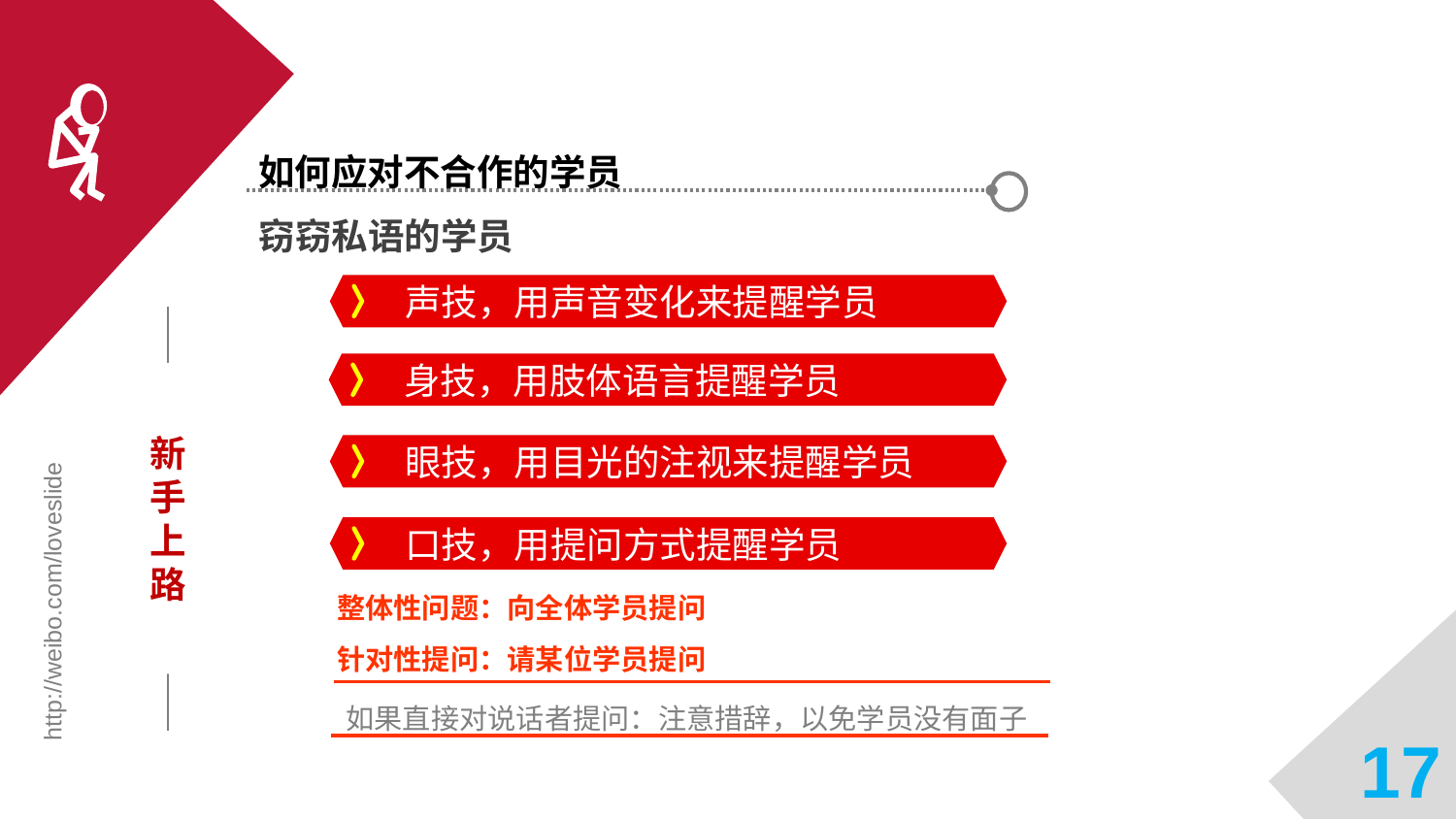

如何应对不合作的学员

窃窃私语的学员
声技，用声音变化来提醒学员

身技，用肢体语言提醒学员
新手上路

眼技，用目光的注视来提醒学员

口技，用提问方式提醒学员

整体性问题：向全体学员提问
针对性提问：请某位学员提问
http://weibo.com/loveslide

如果直接对说话者提问：注意措辞，以免学员没有面子
17